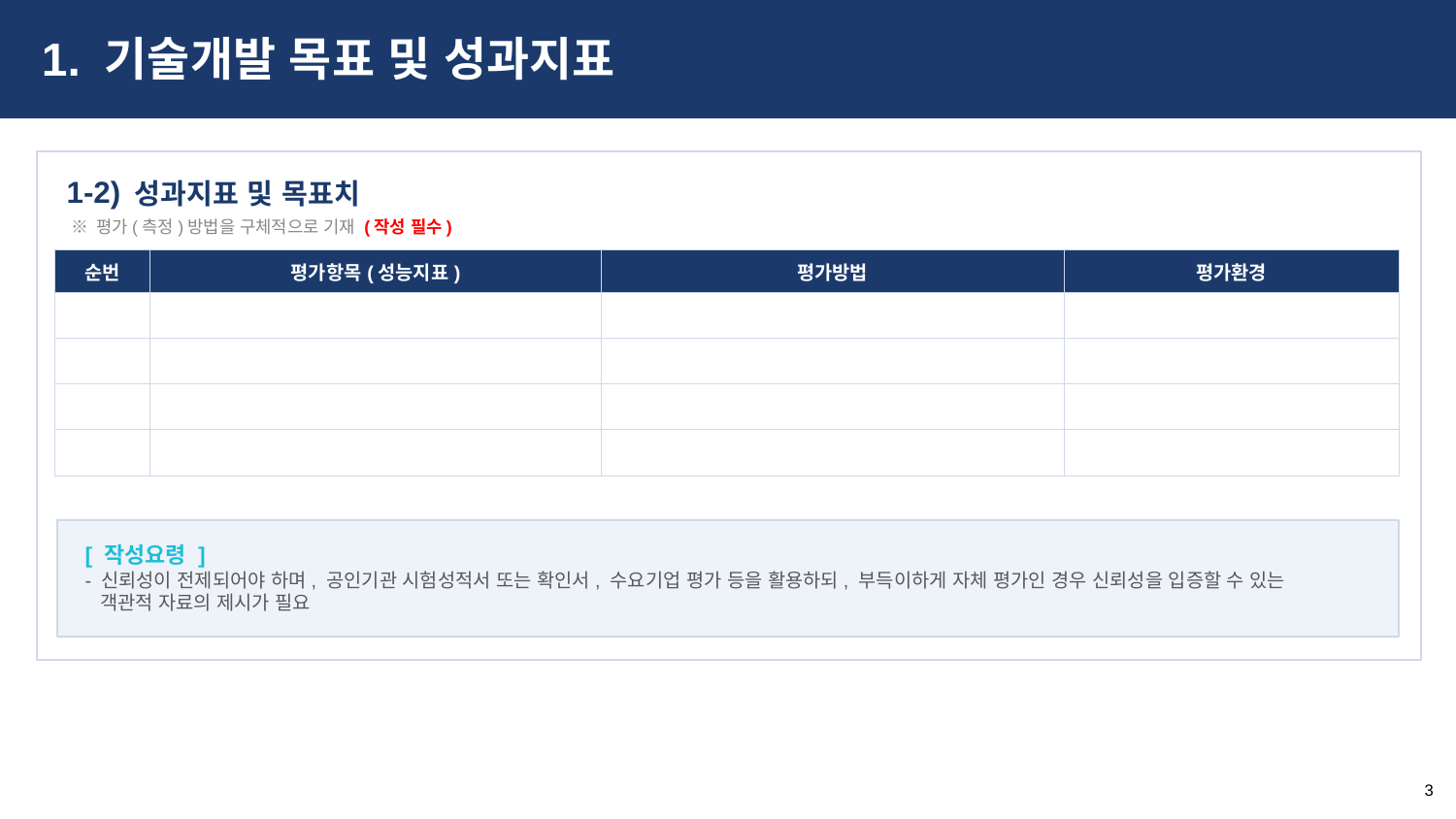

1. 기술개발 목표 및 성과지표
1-2)

성과지표 및 목표치
※ 평가(측정)방법을 구체적으로 기재 (작성 필수)
| 순번 | 평가항목(성능지표) | 평가방법 | 평가환경 |
| --- | --- | --- | --- |
|  |  |  |  |
|  |  |  |  |
|  |  |  |  |
|  |  |  |  |

[ 작성요령 ]
- 신뢰성이 전제되어야 하며, 공인기관 시험성적서 또는 확인서, 수요기업 평가 등을 활용하되, 부득이하게 자체 평가인 경우 신뢰성을 입증할 수 있는
  객관적 자료의 제시가 필요
3